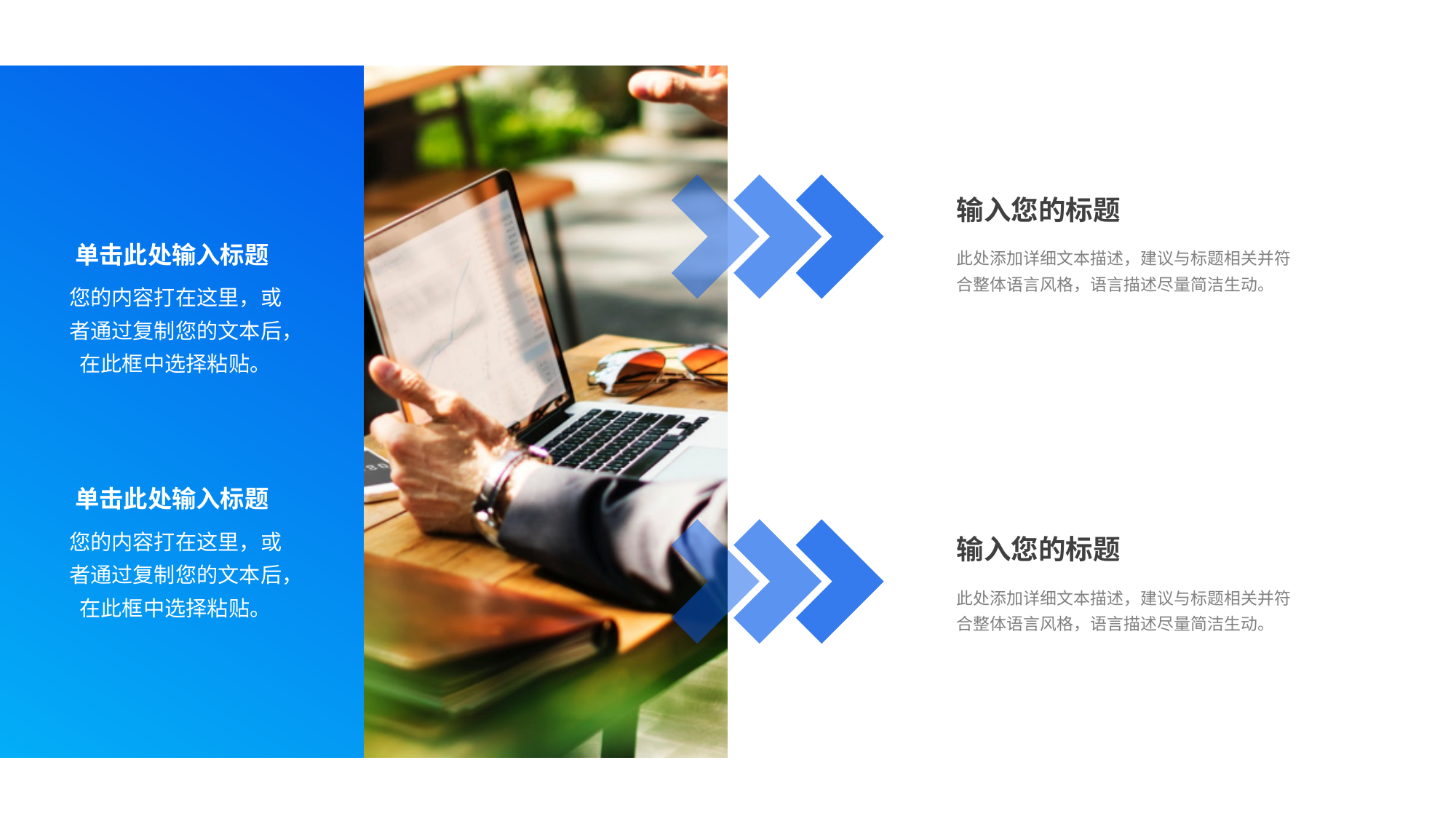

输入您的标题
此处添加详细文本描述，建议与标题相关并符合整体语言风格，语言描述尽量简洁生动。

单击此处输入标题
您的内容打在这里，或者通过复制您的文本后，在此框中选择粘贴。
单击此处输入标题
您的内容打在这里，或者通过复制您的文本后，在此框中选择粘贴。
输入您的标题
此处添加详细文本描述，建议与标题相关并符合整体语言风格，语言描述尽量简洁生动。